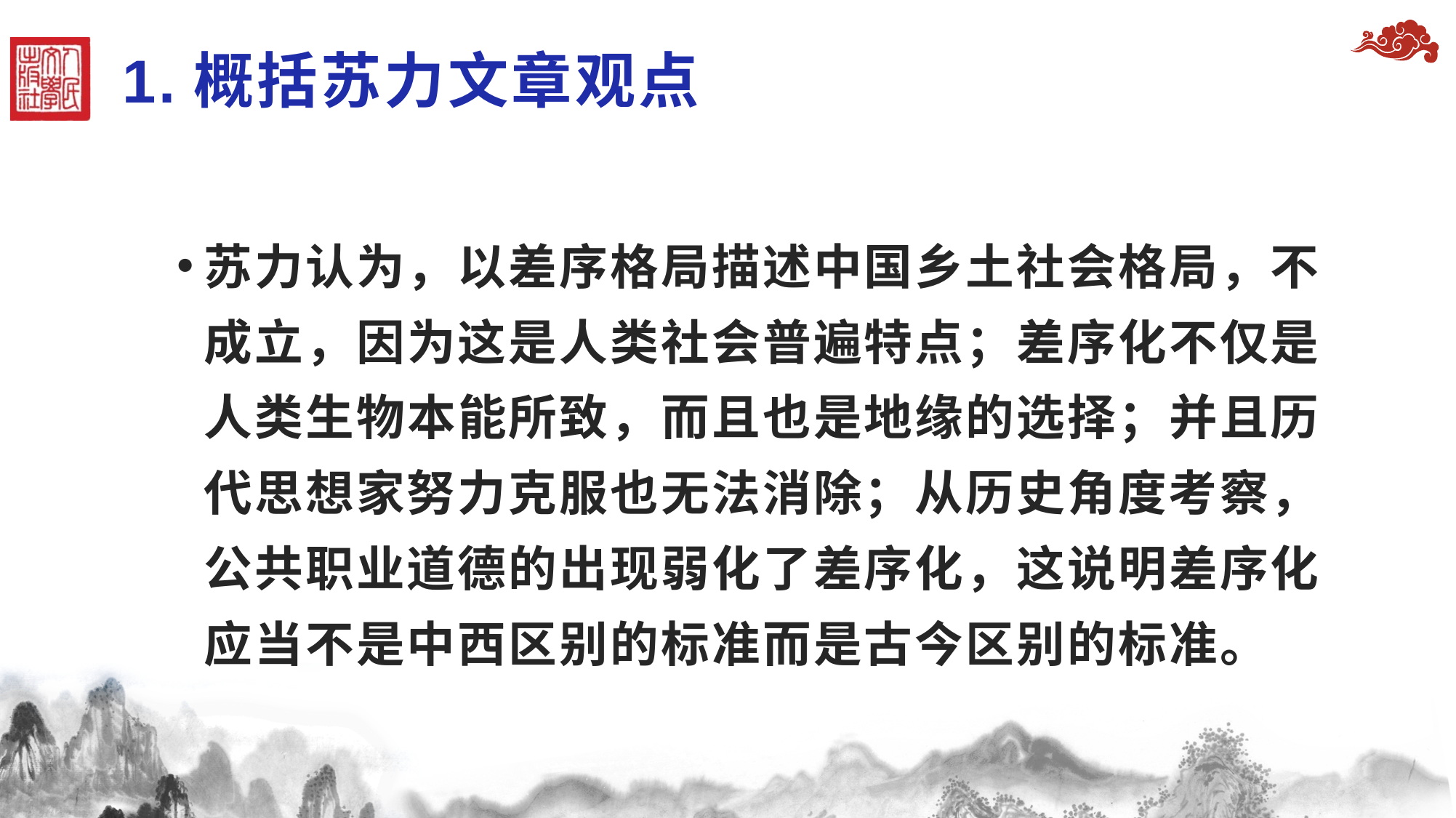

# 1.概括苏力文章观点
苏力认为，以差序格局描述中国乡土社会格局，不成立，因为这是人类社会普遍特点；差序化不仅是人类生物本能所致，而且也是地缘的选择；并且历代思想家努力克服也无法消除；从历史角度考察，公共职业道德的出现弱化了差序化，这说明差序化应当不是中西区别的标准而是古今区别的标准。